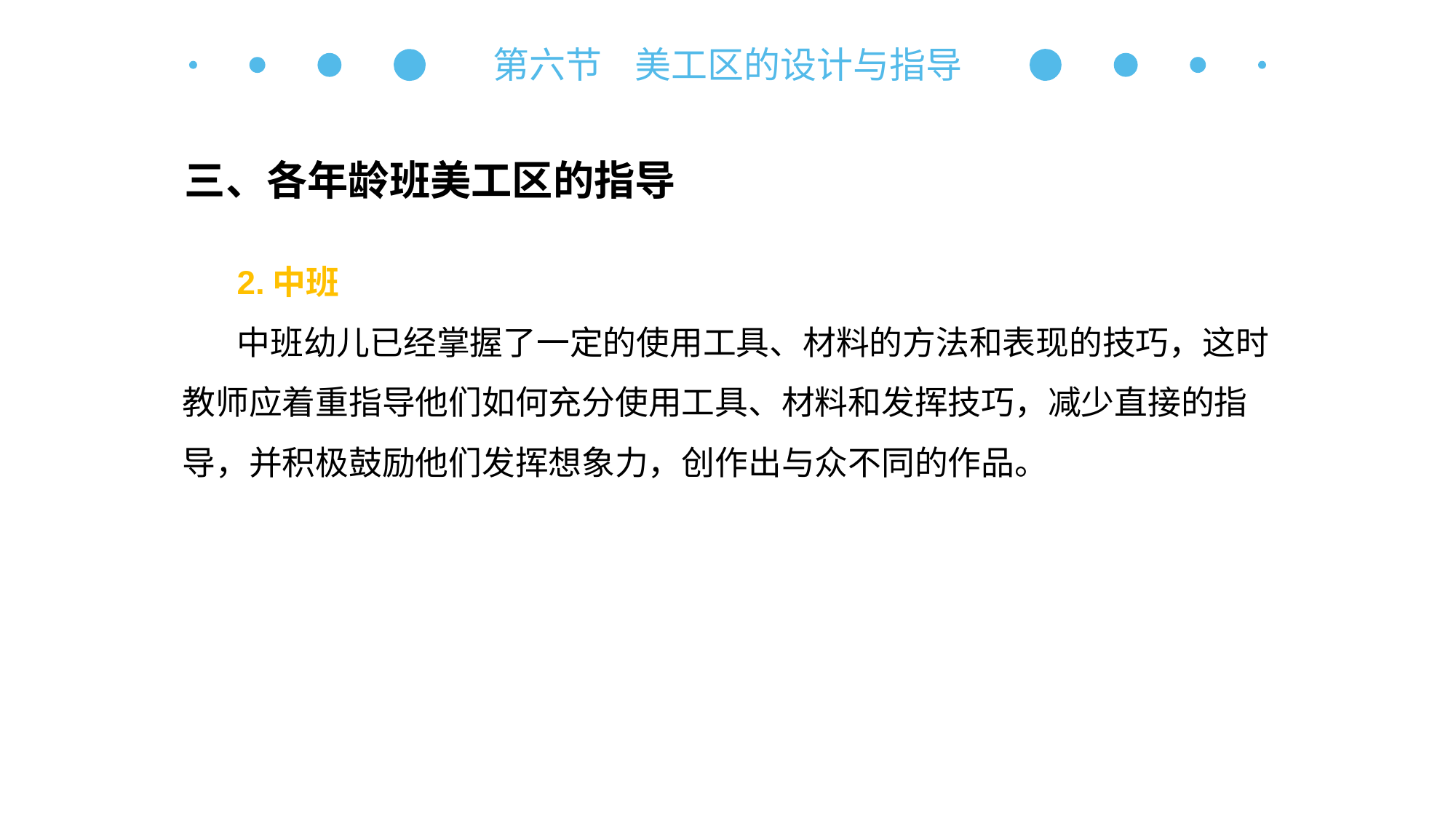

第六节    美工区的设计与指导

三、各年龄班美工区的指导
2.中班
中班幼儿已经掌握了一定的使用工具、材料的方法和表现的技巧，这时教师应着重指导他们如何充分使用工具、材料和发挥技巧，减少直接的指导，并积极鼓励他们发挥想象力，创作出与众不同的作品。